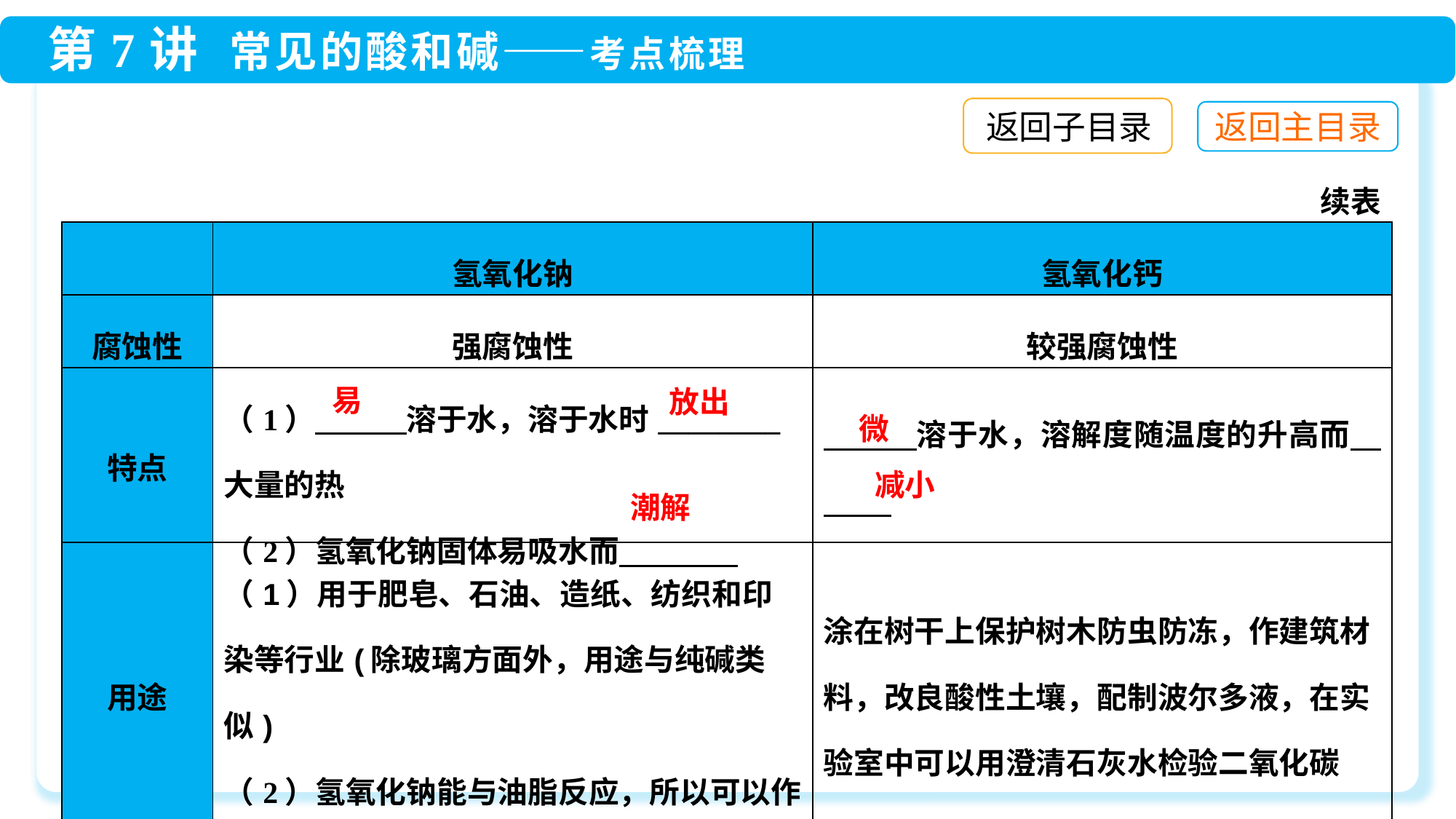

返回子目录
续表
|  | 氢氧化钠 | 氢氧化钙 |
| --- | --- | --- |
| 腐蚀性 | 强腐蚀性 | 较强腐蚀性 |
| 特点 | （1）　　　溶于水，溶于水时\_\_\_\_\_\_\_\_大量的热  （2）氢氧化钠固体易吸水而 | 溶于水，溶解度随温度的升高而 |
| 用途 | （1）用于肥皂、石油、造纸、纺织和印染等行业(除玻璃方面外，用途与纯碱类似) （2）氢氧化钠能与油脂反应，所以可以作炉具清洁剂 | 涂在树干上保护树木防虫防冻，作建筑材料，改良酸性土壤，配制波尔多液，在实验室中可以用澄清石灰水检验二氧化碳 |
易
放出
微
减小
潮解